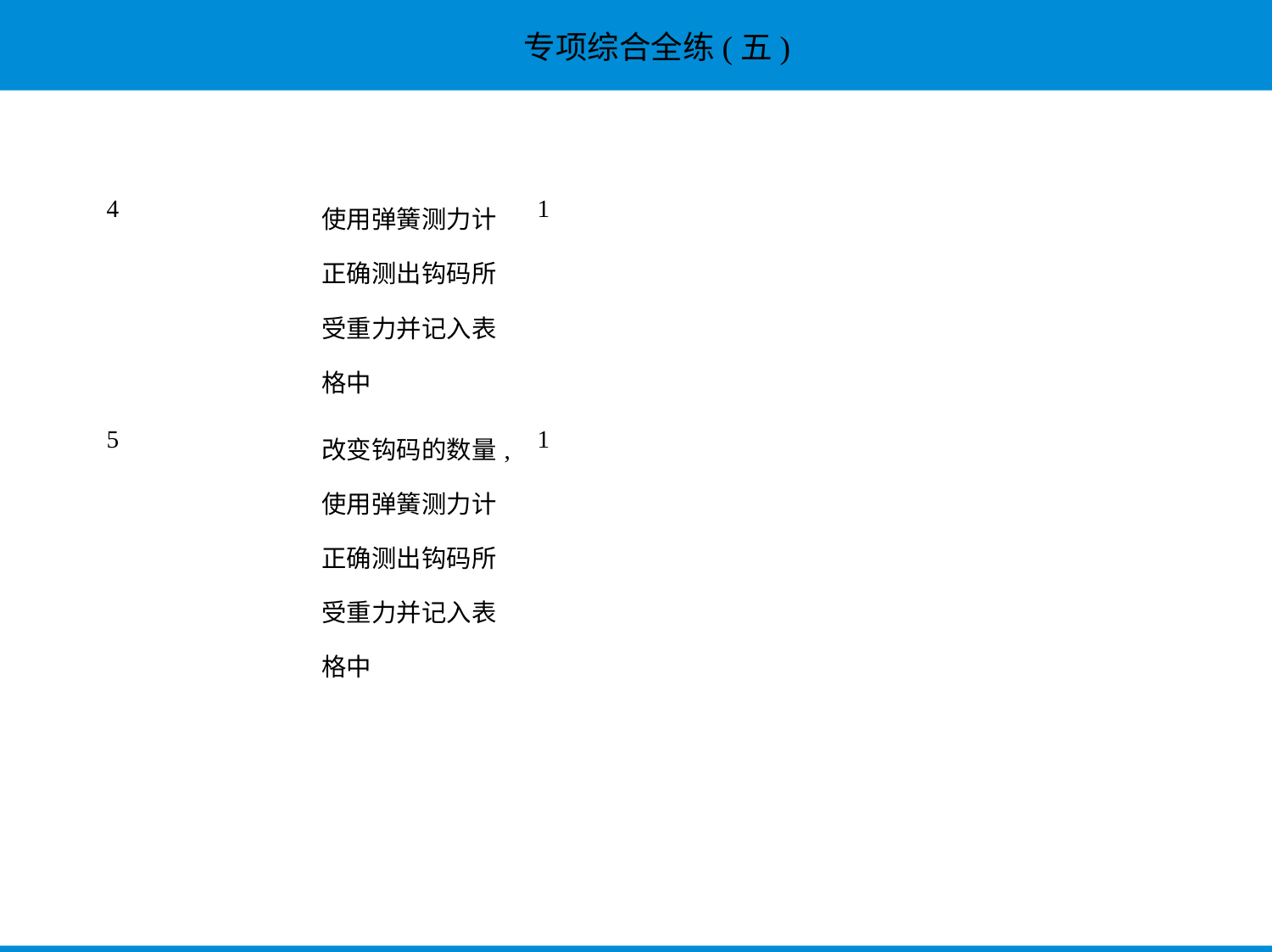

| 4 | 使用弹簧测力计 正确测出钩码所 受重力并记入表 格中 | 1 |  |  |
| --- | --- | --- | --- | --- |
| 5 | 改变钩码的数量, 使用弹簧测力计 正确测出钩码所 受重力并记入表 格中 | 1 |  |  |